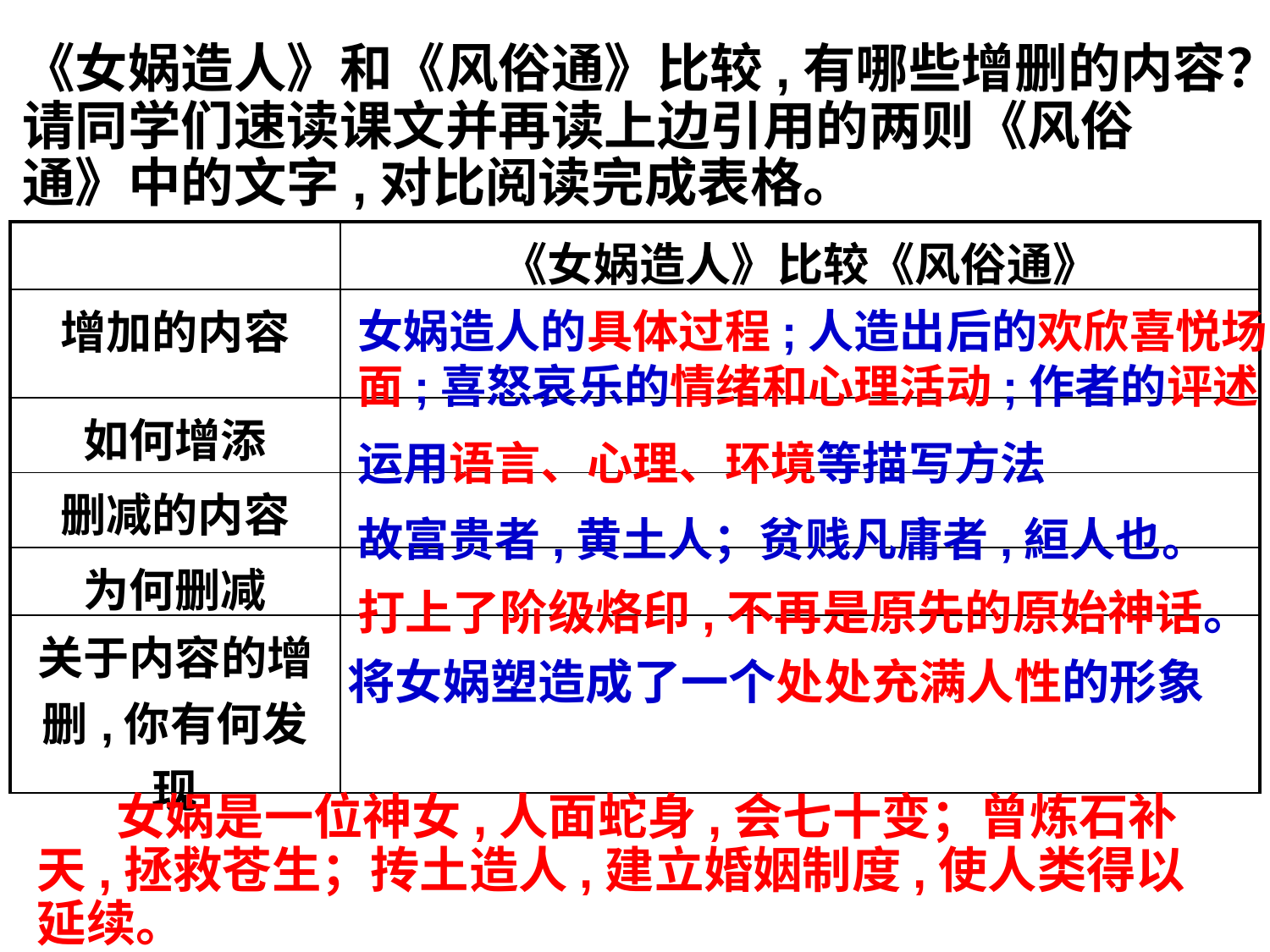

《女娲造人》和《风俗通》比较,有哪些增删的内容？请同学们速读课文并再读上边引用的两则《风俗通》中的文字,对比阅读完成表格。
|  | 《女娲造人》比较《风俗通》 |
| --- | --- |
| 增加的内容 |  |
| 如何增添 |  |
| 删减的内容 |  |
| 为何删减 |  |
| 关于内容的增删,你有何发现 |  |
女娲造人的具体过程;人造出后的欢欣喜悦场面;喜怒哀乐的情绪和心理活动;作者的评述
运用语言、心理、环境等描写方法
故富贵者,黄土人；贫贱凡庸者,絙人也。
打上了阶级烙印,不再是原先的原始神话。
将女娲塑造成了一个处处充满人性的形象
      女娲是一位神女,人面蛇身,会七十变；曾炼石补天,拯救苍生；抟土造人,建立婚姻制度,使人类得以延续。